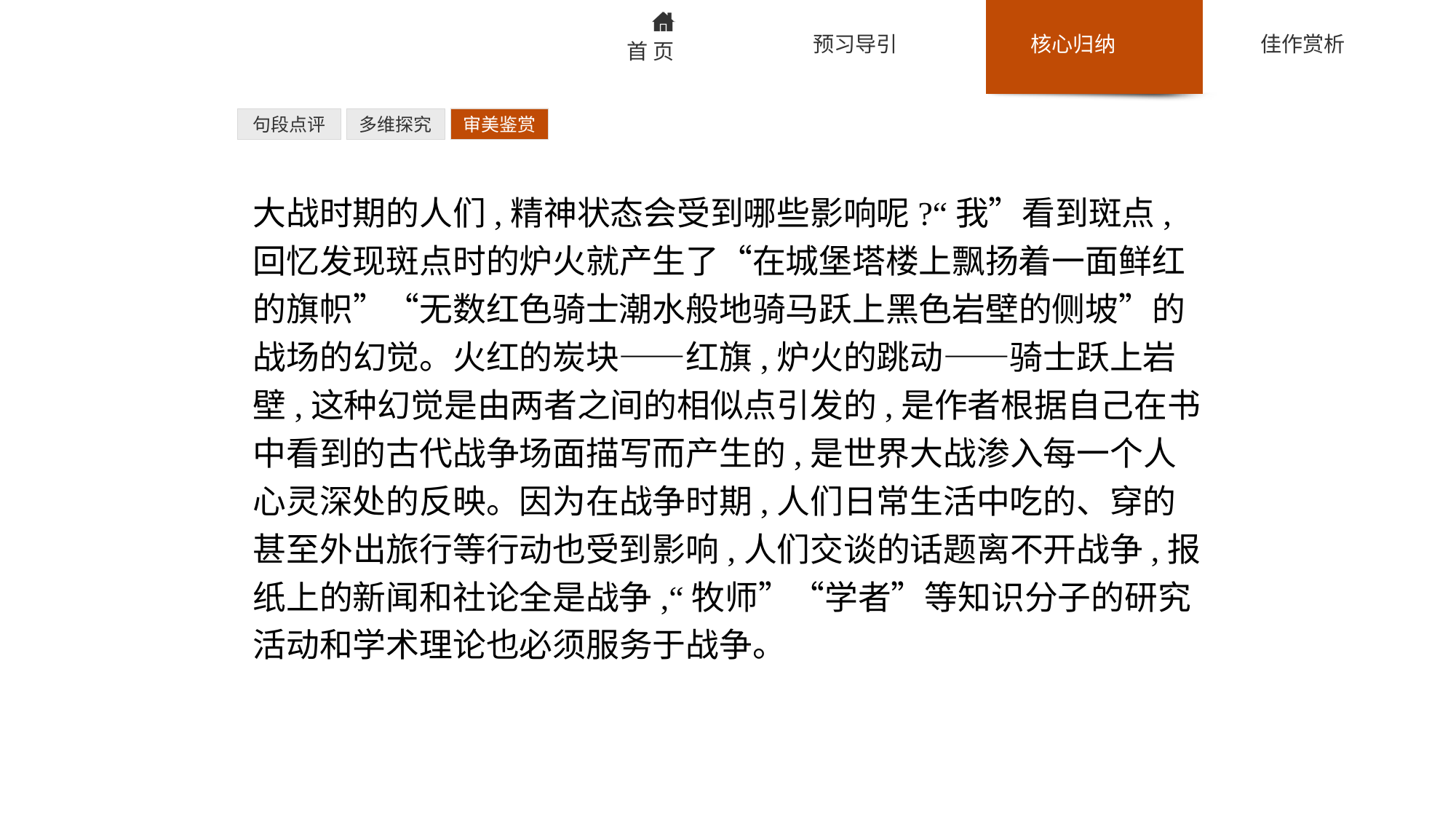

句段点评
多维探究
审美鉴赏
大战时期的人们,精神状态会受到哪些影响呢?“我”看到斑点,回忆发现斑点时的炉火就产生了“在城堡塔楼上飘扬着一面鲜红的旗帜”“无数红色骑士潮水般地骑马跃上黑色岩壁的侧坡”的战场的幻觉。火红的炭块——红旗,炉火的跳动——骑士跃上岩壁,这种幻觉是由两者之间的相似点引发的,是作者根据自己在书中看到的古代战争场面描写而产生的,是世界大战渗入每一个人心灵深处的反映。因为在战争时期,人们日常生活中吃的、穿的甚至外出旅行等行动也受到影响,人们交谈的话题离不开战争,报纸上的新闻和社论全是战争,“牧师”“学者”等知识分子的研究活动和学术理论也必须服务于战争。